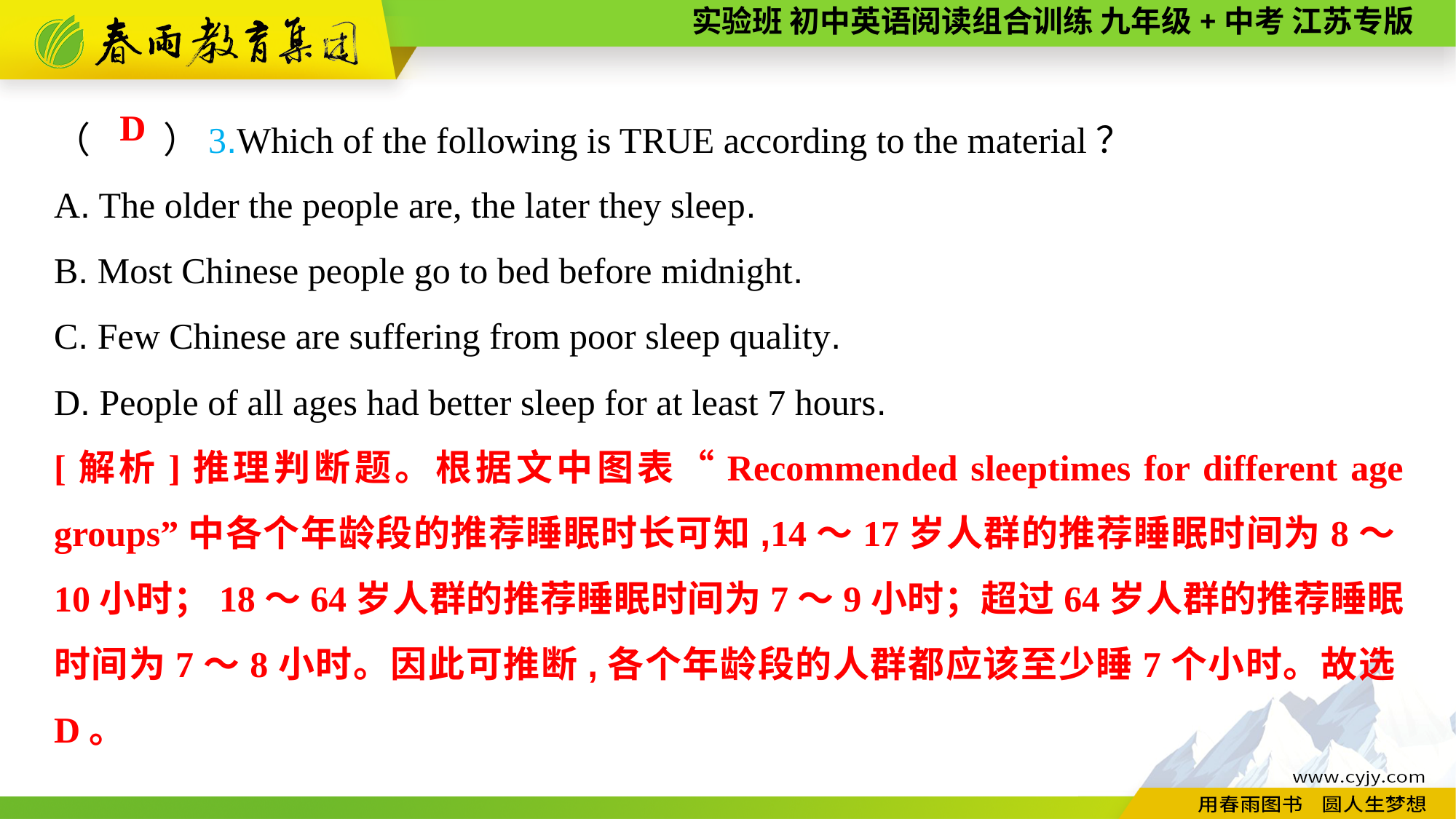

（　　）3.Which of the following is TRUE according to the material？
A. The older the people are, the later they sleep.
B. Most Chinese people go to bed before midnight.
C. Few Chinese are suffering from poor sleep quality.
D. People of all ages had better sleep for at least 7 hours.
D
[解析]推理判断题。根据文中图表“Recommended sleeptimes for different age groups”中各个年龄段的推荐睡眠时长可知,14～17岁人群的推荐睡眠时间为8～10小时；18～64岁人群的推荐睡眠时间为7～9小时；超过64岁人群的推荐睡眠时间为7～8小时。因此可推断,各个年龄段的人群都应该至少睡7个小时。故选D。